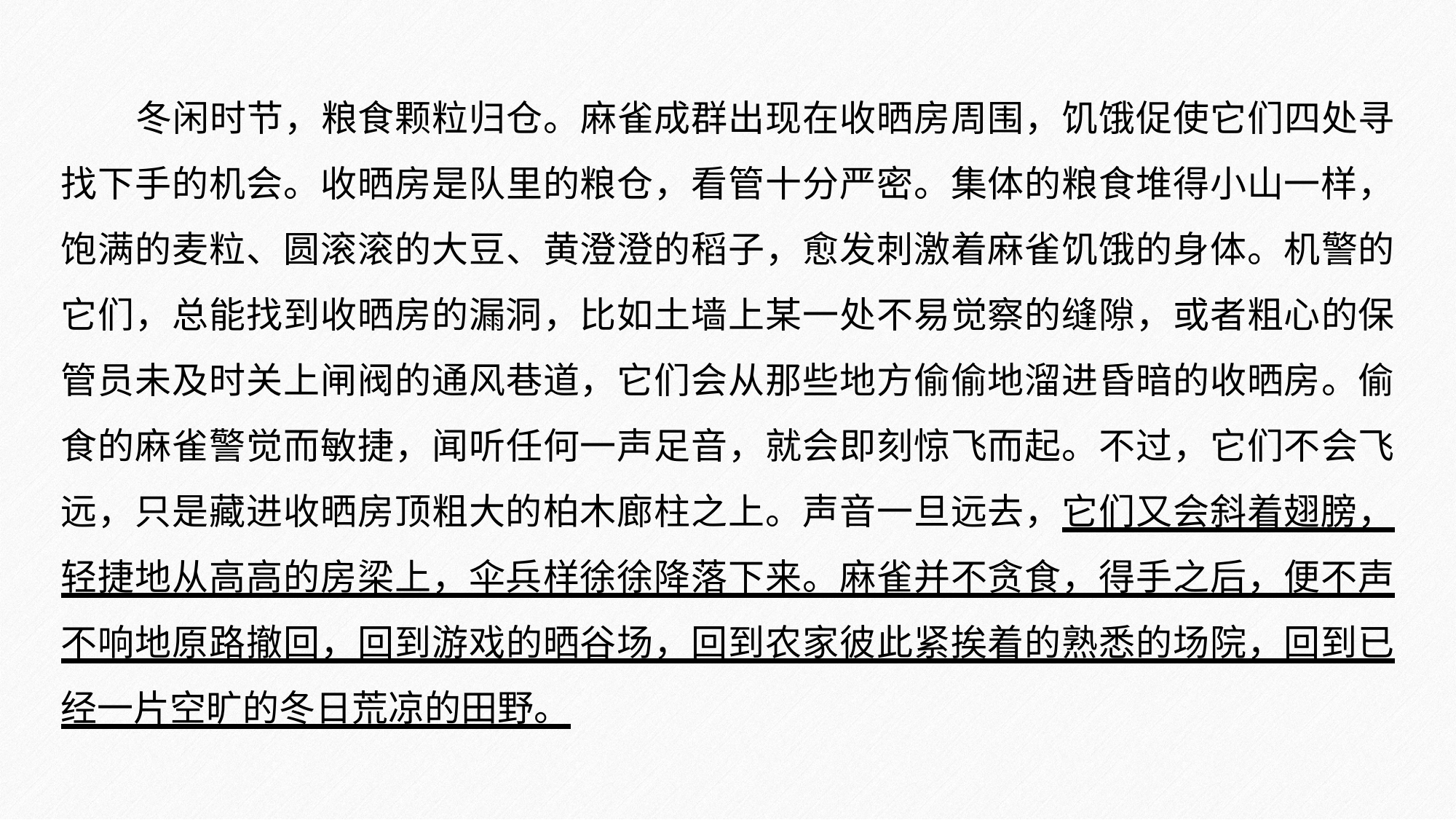

冬闲时节，粮食颗粒归仓。麻雀成群出现在收晒房周围，饥饿促使它们四处寻找下手的机会。收晒房是队里的粮仓，看管十分严密。集体的粮食堆得小山一样，饱满的麦粒、圆滚滚的大豆、黄澄澄的稻子，愈发刺激着麻雀饥饿的身体。机警的它们，总能找到收晒房的漏洞，比如土墙上某一处不易觉察的缝隙，或者粗心的保管员未及时关上闸阀的通风巷道，它们会从那些地方偷偷地溜进昏暗的收晒房。偷食的麻雀警觉而敏捷，闻听任何一声足音，就会即刻惊飞而起。不过，它们不会飞远，只是藏进收晒房顶粗大的柏木廊柱之上。声音一旦远去，它们又会斜着翅膀，轻捷地从高高的房梁上，伞兵样徐徐降落下来。麻雀并不贪食，得手之后，便不声不响地原路撤回，回到游戏的晒谷场，回到农家彼此紧挨着的熟悉的场院，回到已经一片空旷的冬日荒凉的田野。